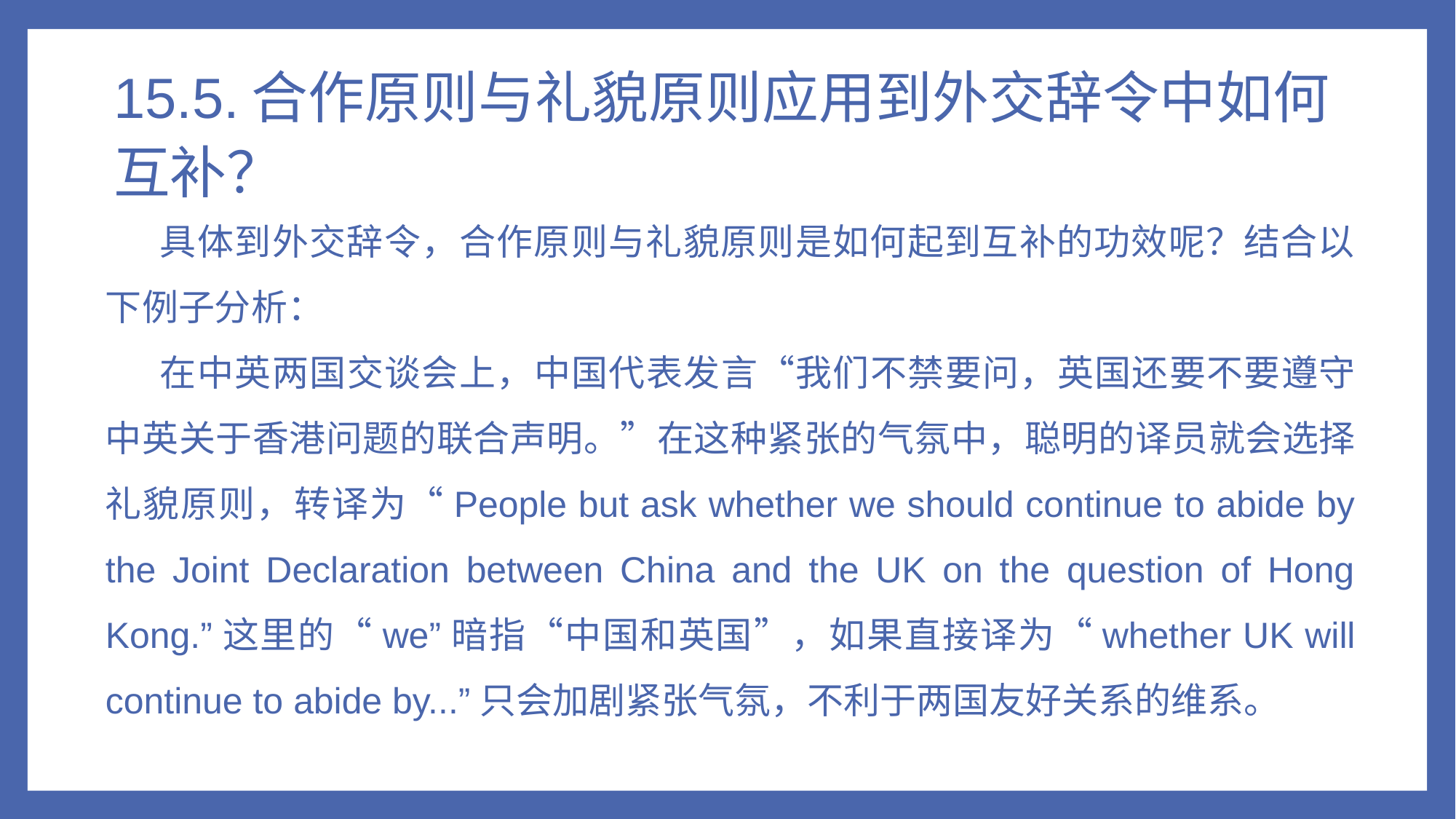

# 15.5.合作原则与礼貌原则应用到外交辞令中如何互补？
具体到外交辞令，合作原则与礼貌原则是如何起到互补的功效呢？结合以下例子分析：
在中英两国交谈会上，中国代表发言“我们不禁要问，英国还要不要遵守中英关于香港问题的联合声明。”在这种紧张的气氛中，聪明的译员就会选择礼貌原则，转译为“People but ask whether we should continue to abide by the Joint Declaration between China and the UK on the question of Hong Kong.”这里的“we”暗指“中国和英国”，如果直接译为“whether UK will continue to abide by...”只会加剧紧张气氛，不利于两国友好关系的维系。